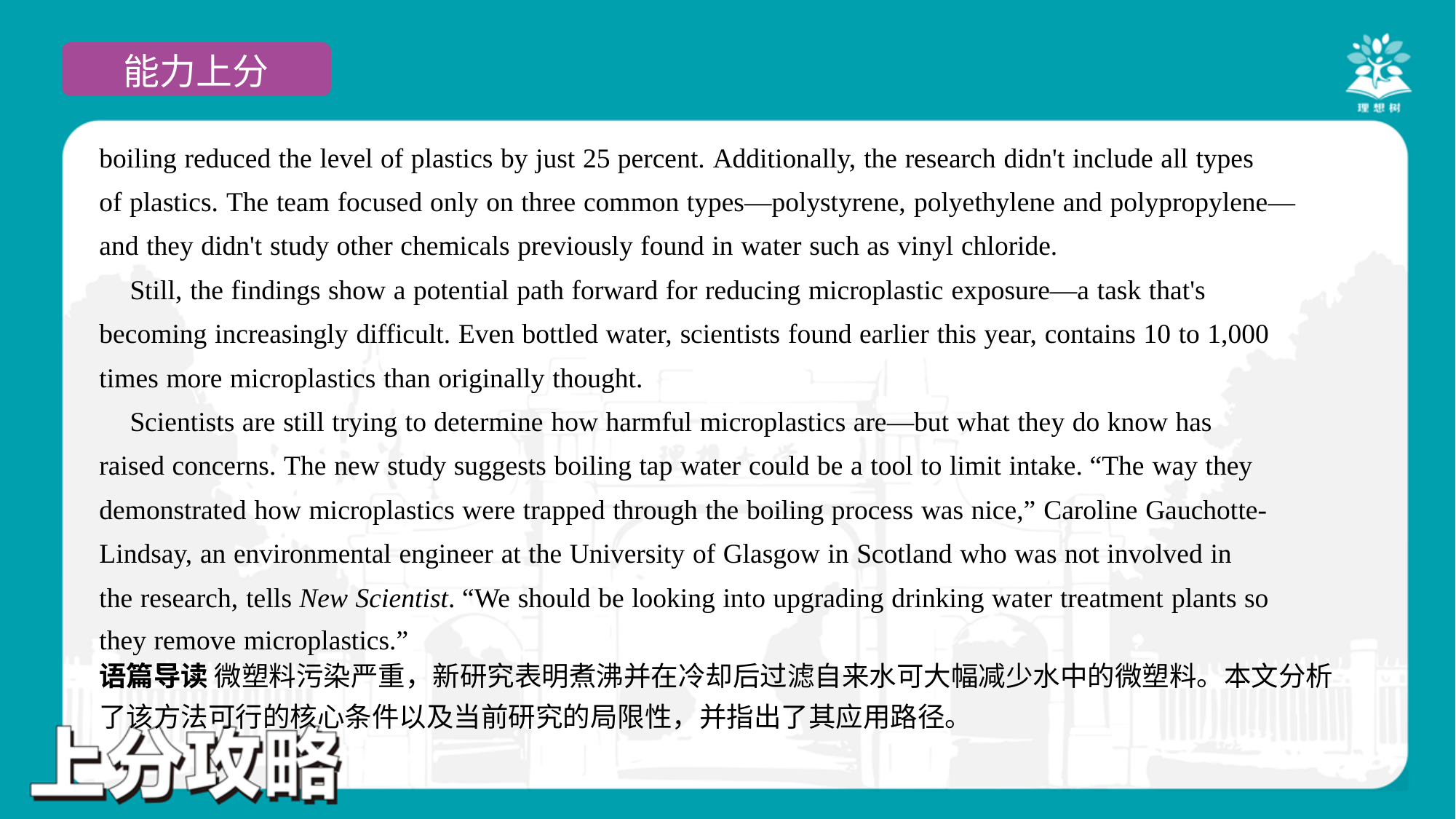

boiling reduced the level of plastics by just 25 percent. Additionally, the research didn't include all types
of plastics. The team focused only on three common types—polystyrene, polyethylene and polypropylene—
and they didn't study other chemicals previously found in water such as vinyl chloride.
    Still, the findings show a potential path forward for reducing microplastic exposure—a task that's
becoming increasingly difficult. Even bottled water, scientists found earlier this year, contains 10 to 1,000
times more microplastics than originally thought.
    Scientists are still trying to determine how harmful microplastics are—but what they do know has
raised concerns. The new study suggests boiling tap water could be a tool to limit intake. “The way they
demonstrated how microplastics were trapped through the boiling process was nice,” Caroline Gauchotte-
Lindsay, an environmental engineer at the University of Glasgow in Scotland who was not involved in
the research, tells New Scientist. “We should be looking into upgrading drinking water treatment plants so
they remove microplastics.”#6
语篇导读 微塑料污染严重，新研究表明煮沸并在冷却后过滤自来水可大幅减少水中的微塑料。本文分析
了该方法可行的核心条件以及当前研究的局限性，并指出了其应用路径。